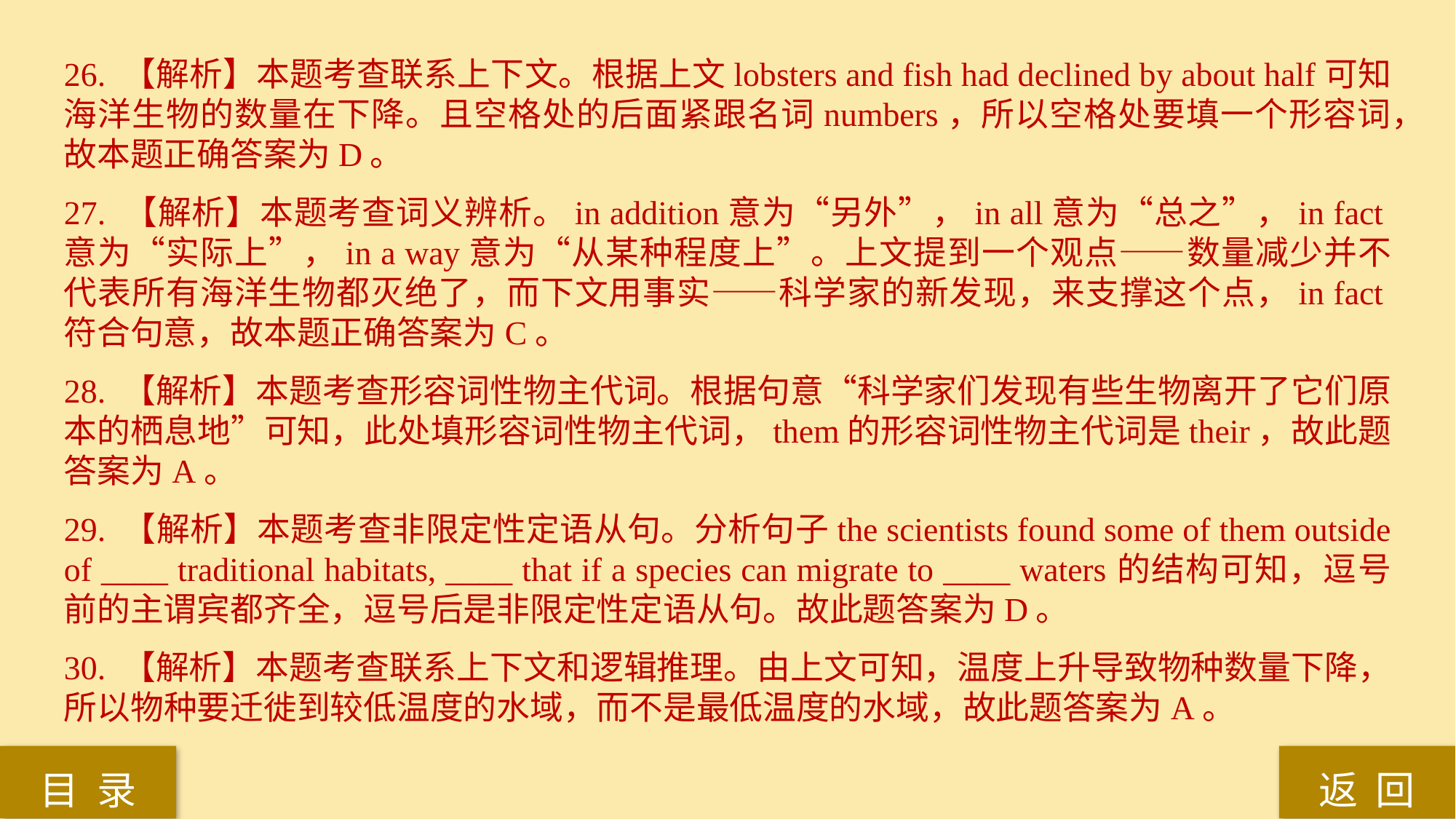

26. 【解析】本题考查联系上下文。根据上文lobsters and fish had declined by about half可知海洋生物的数量在下降。且空格处的后面紧跟名词numbers，所以空格处要填一个形容词，故本题正确答案为D。
27. 【解析】本题考查词义辨析。in addition意为“另外”，in all意为“总之”，in fact意为“实际上”，in a way意为“从某种程度上”。上文提到一个观点——数量减少并不代表所有海洋生物都灭绝了，而下文用事实——科学家的新发现，来支撑这个点，in fact符合句意，故本题正确答案为C。
28. 【解析】本题考查形容词性物主代词。根据句意“科学家们发现有些生物离开了它们原本的栖息地”可知，此处填形容词性物主代词，them的形容词性物主代词是their，故此题答案为A。
29. 【解析】本题考查非限定性定语从句。分析句子the scientists found some of them outside of ____ traditional habitats, ____ that if a species can migrate to ____ waters的结构可知，逗号前的主谓宾都齐全，逗号后是非限定性定语从句。故此题答案为D。
30. 【解析】本题考查联系上下文和逻辑推理。由上文可知，温度上升导致物种数量下降，所以物种要迁徙到较低温度的水域，而不是最低温度的水域，故此题答案为A。
返  回